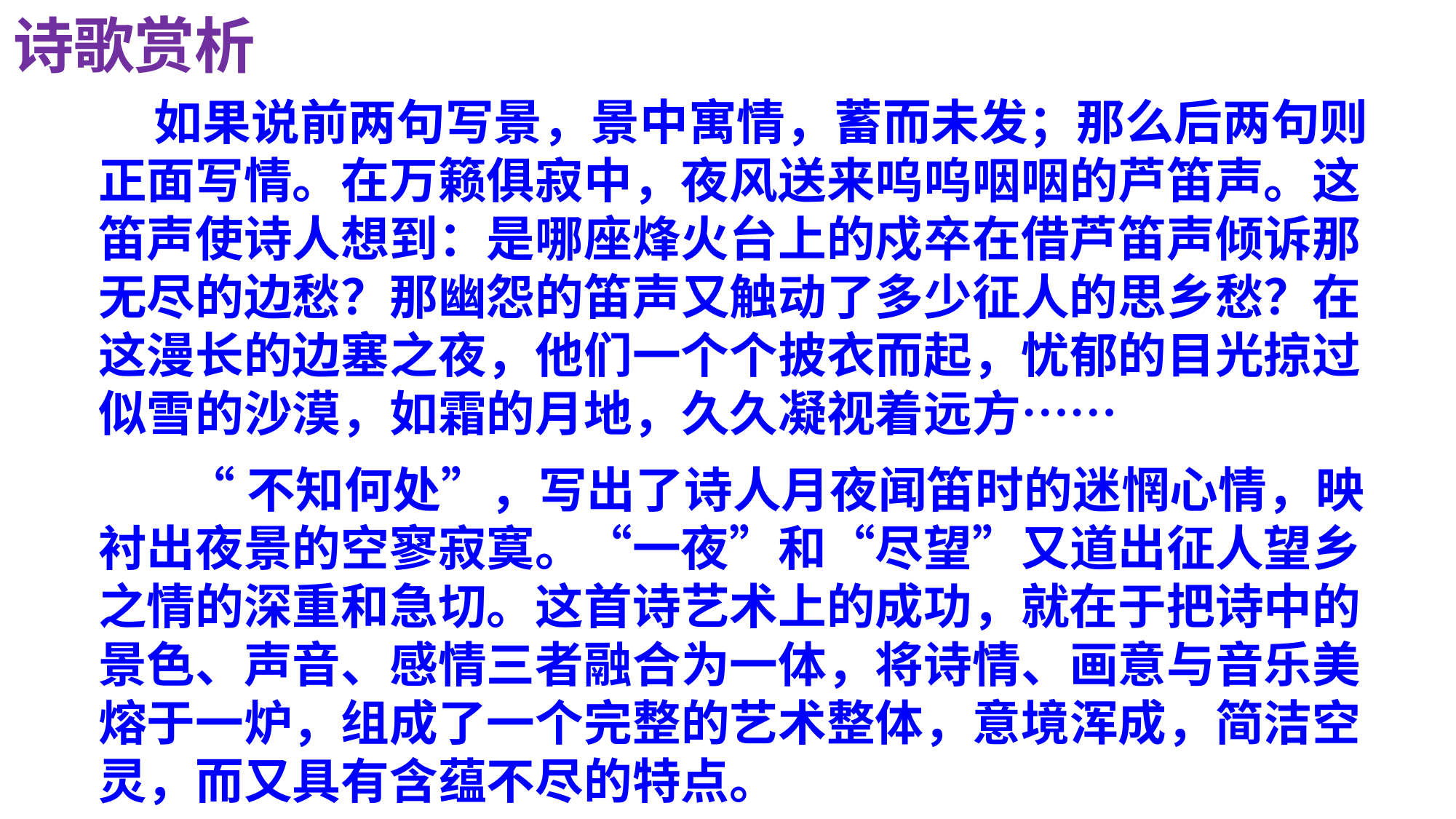

诗歌赏析
    如果说前两句写景，景中寓情，蓄而未发；那么后两句则正面写情。在万籁俱寂中，夜风送来呜呜咽咽的芦笛声。这笛声使诗人想到：是哪座烽火台上的戍卒在借芦笛声倾诉那无尽的边愁？那幽怨的笛声又触动了多少征人的思乡愁？在这漫长的边塞之夜，他们一个个披衣而起，忧郁的目光掠过似雪的沙漠，如霜的月地，久久凝视着远方……
        “不知何处”，写出了诗人月夜闻笛时的迷惘心情，映衬出夜景的空寥寂寞。“一夜”和“尽望”又道出征人望乡之情的深重和急切。这首诗艺术上的成功，就在于把诗中的景色、声音、感情三者融合为一体，将诗情、画意与音乐美熔于一炉，组成了一个完整的艺术整体，意境浑成，简洁空灵，而又具有含蕴不尽的特点。